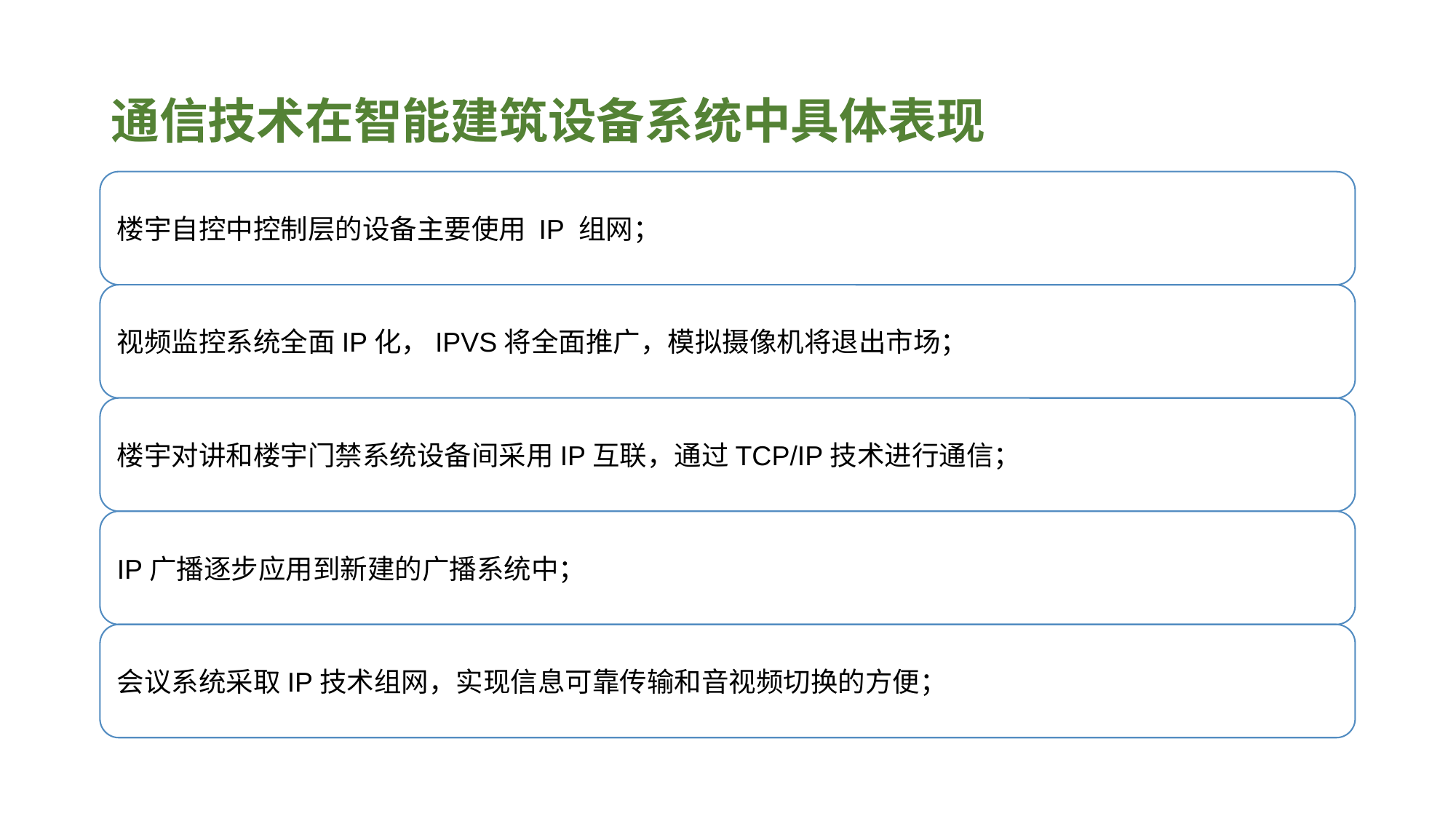

# 通信技术在智能建筑设备系统中具体表现
楼宇自控中控制层的设备主要使用 IP 组网；
视频监控系统全面IP化，IPVS将全面推广，模拟摄像机将退出市场；
楼宇对讲和楼宇门禁系统设备间采用IP互联，通过TCP/IP技术进行通信；
IP广播逐步应用到新建的广播系统中；
会议系统采取IP技术组网，实现信息可靠传输和音视频切换的方便；